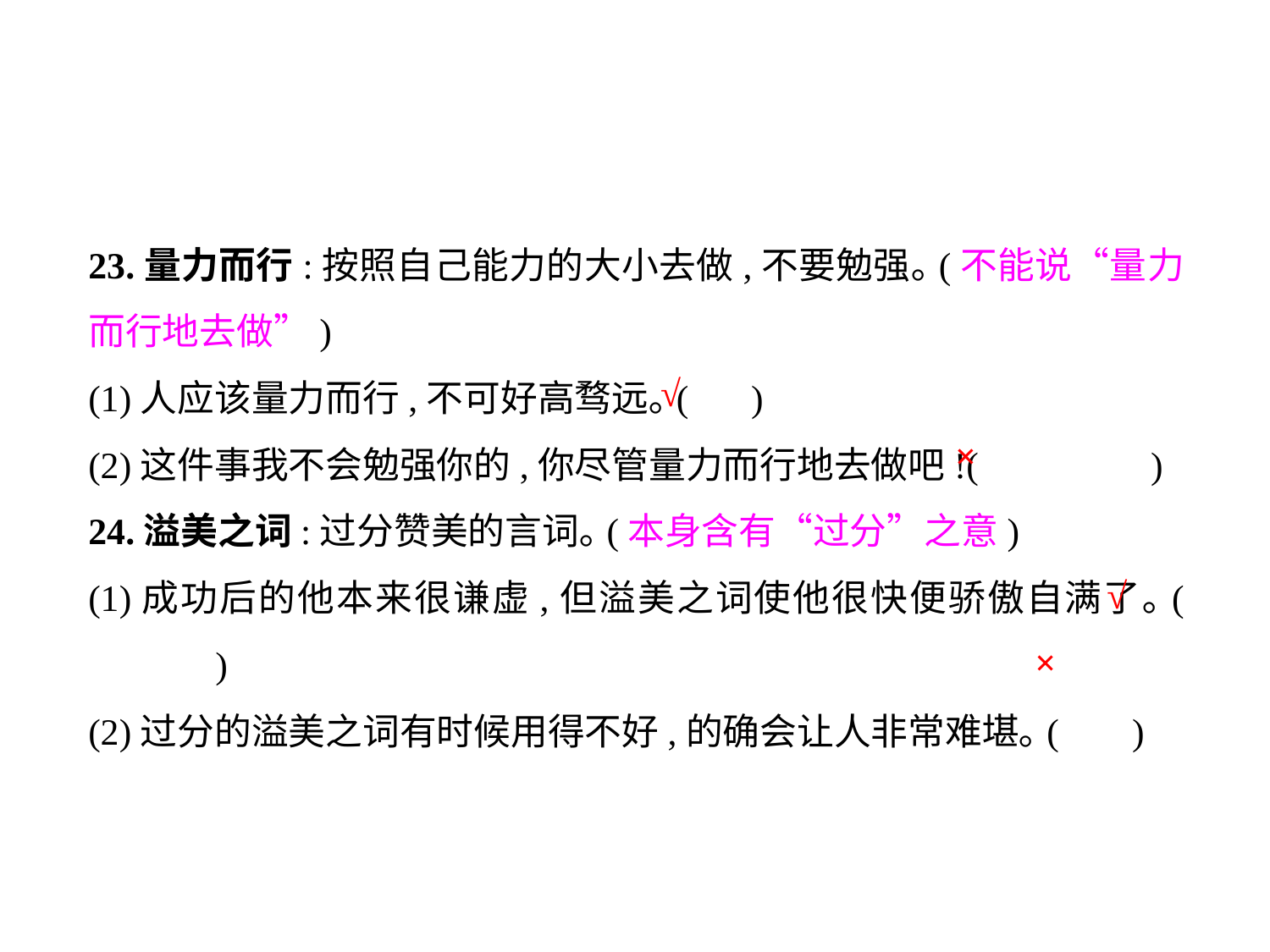

23.量力而行:按照自己能力的大小去做,不要勉强｡(不能说“量力而行地去做”)
(1)人应该量力而行,不可好高骛远｡(	   )
(2)这件事我不会勉强你的,你尽管量力而行地去做吧!(	     )
24.溢美之词:过分赞美的言词｡(本身含有“过分”之意)
(1)成功后的他本来很谦虚,但溢美之词使他很快便骄傲自满了｡(	)
(2)过分的溢美之词有时候用得不好,的确会让人非常难堪｡(	   )
√
×
√
×